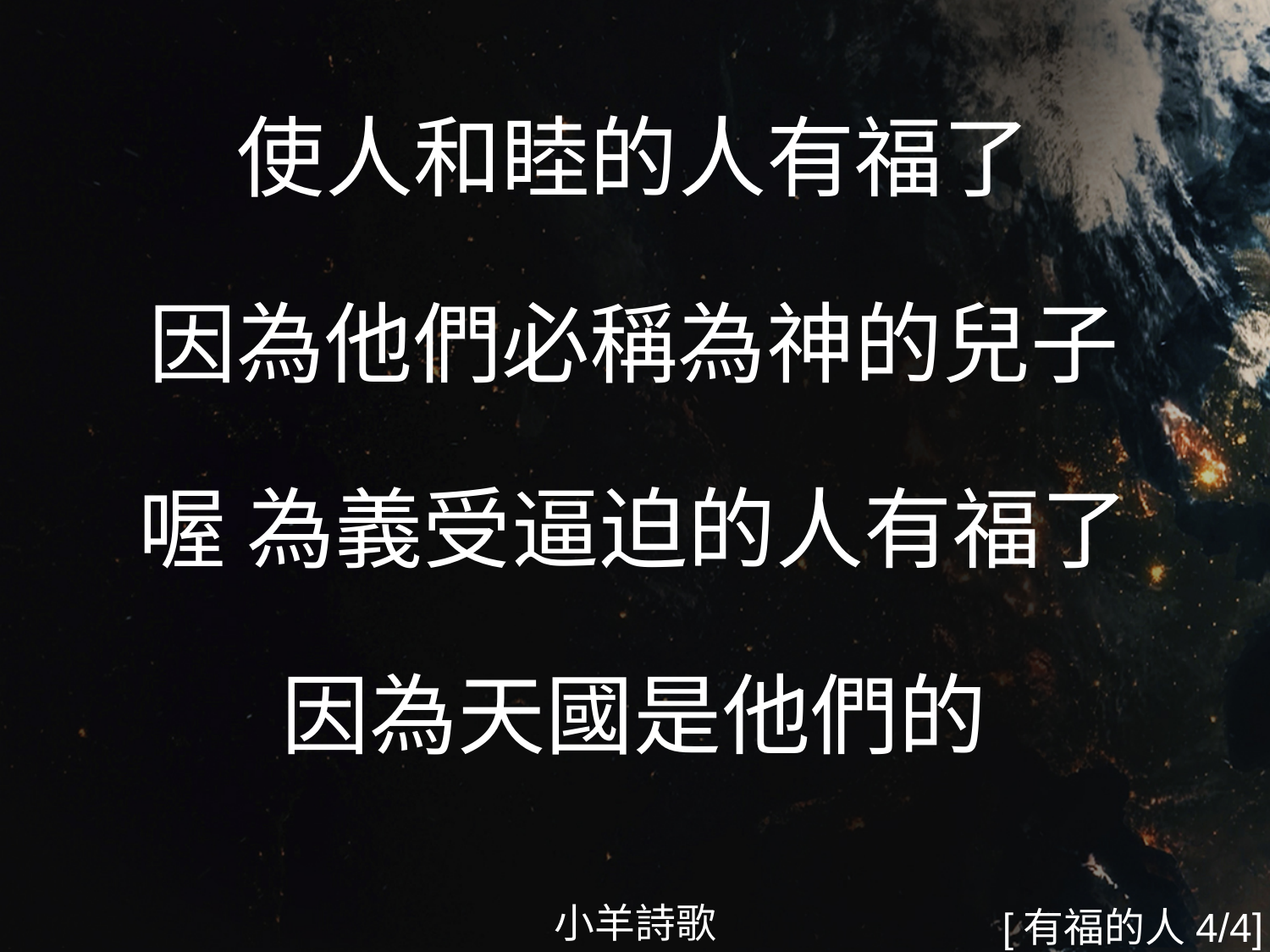

使人和睦的人有福了

因為他們必稱為神的兒子

喔 為義受逼迫的人有福了

因為天國是他們的

#

小羊詩歌
[有福的人4/4]